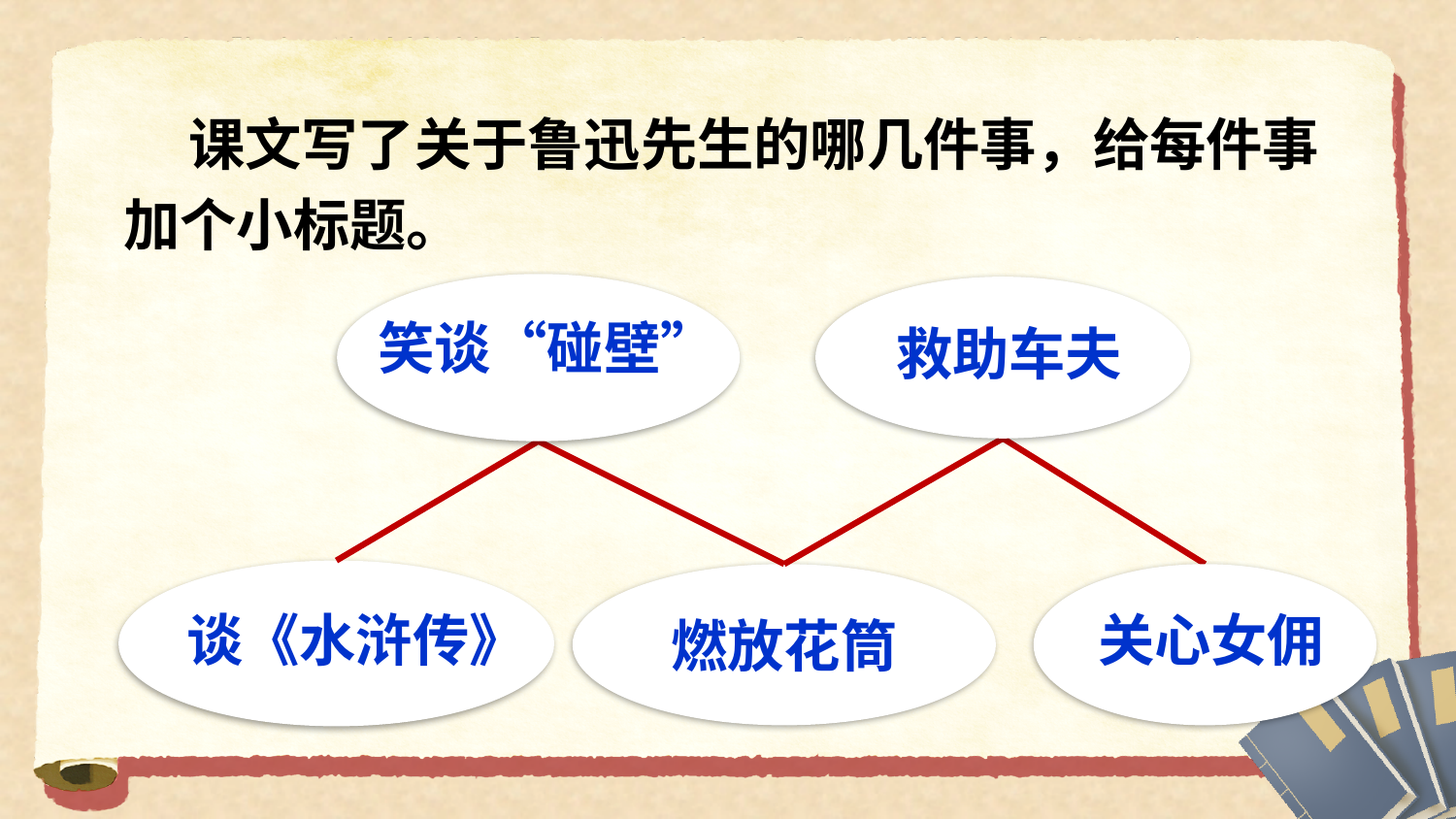

课文写了关于鲁迅先生的哪几件事，给每件事加个小标题。

笑谈“碰壁”

救助车夫

谈《水浒传》
燃放花筒

关心女佣